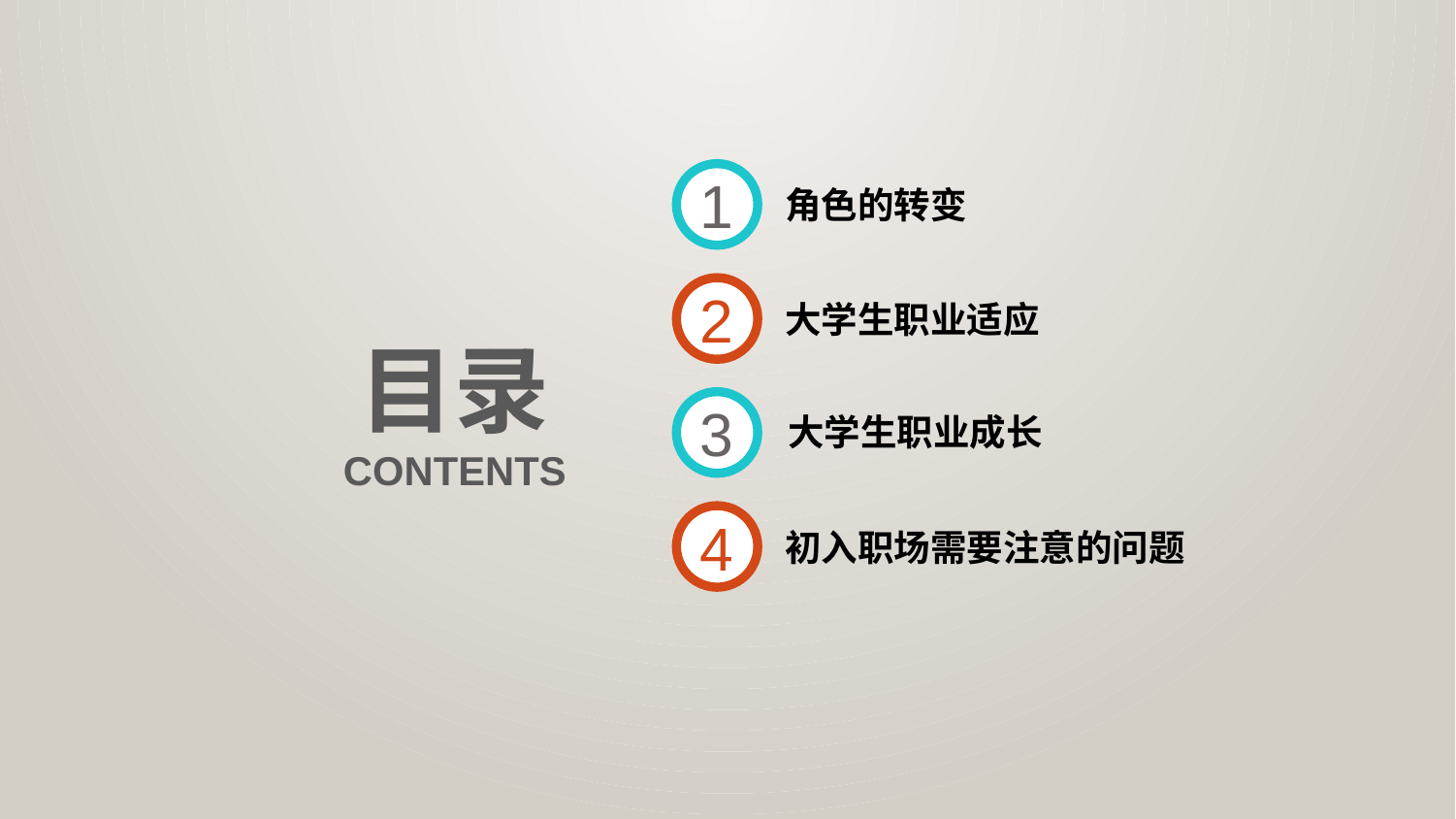

1
角色的转变
2
大学生职业适应
目录
3
大学生职业成长
CONTENTS
4
初入职场需要注意的问题
2